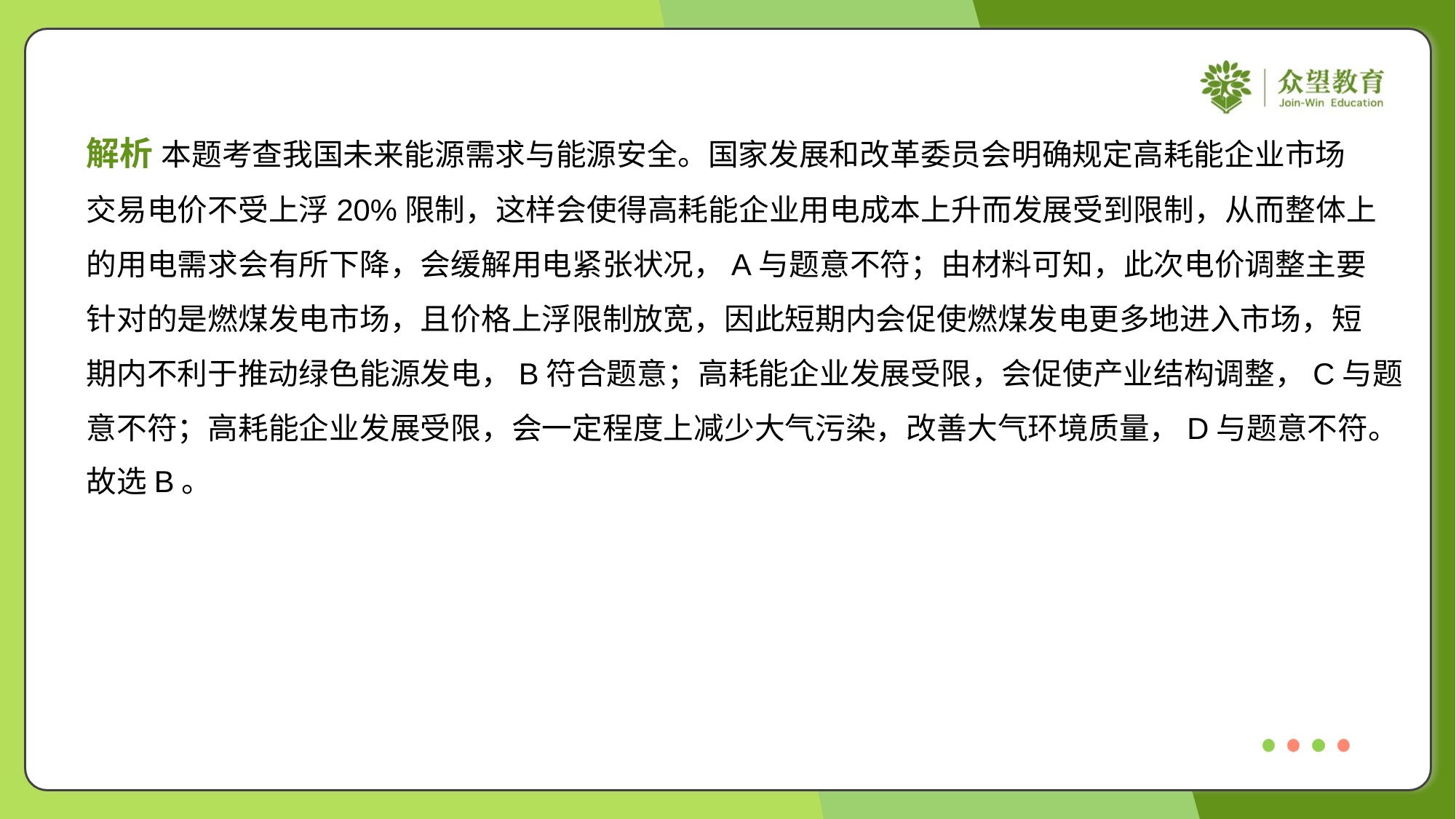

解析 本题考查我国未来能源需求与能源安全。国家发展和改革委员会明确规定高耗能企业市场
交易电价不受上浮20%限制，这样会使得高耗能企业用电成本上升而发展受到限制，从而整体上
的用电需求会有所下降，会缓解用电紧张状况，A与题意不符；由材料可知，此次电价调整主要
针对的是燃煤发电市场，且价格上浮限制放宽，因此短期内会促使燃煤发电更多地进入市场，短
期内不利于推动绿色能源发电，B符合题意；高耗能企业发展受限，会促使产业结构调整，C与题
意不符；高耗能企业发展受限，会一定程度上减少大气污染，改善大气环境质量，D与题意不符。
故选B。